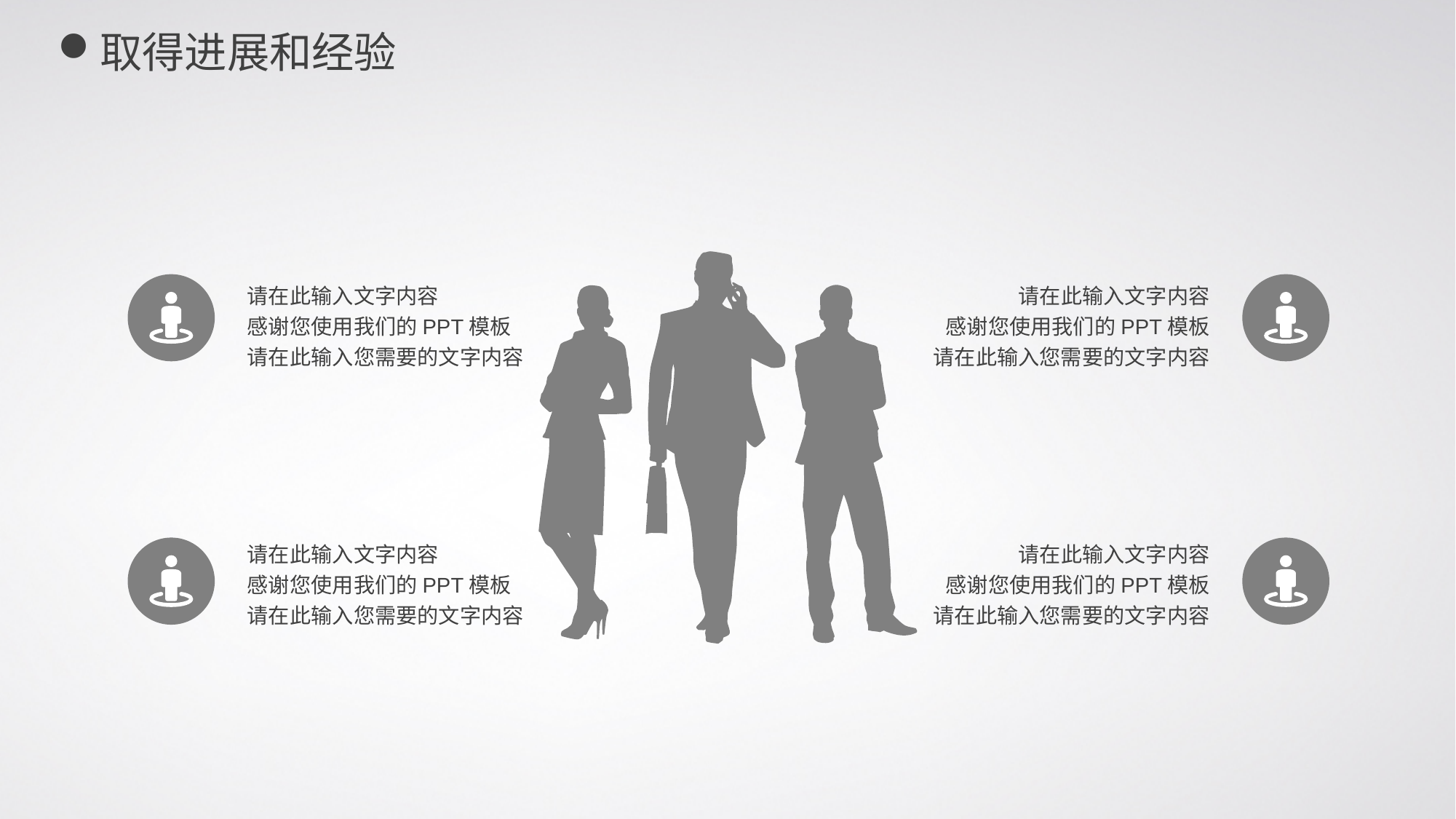

取得进展和经验

请在此输入文字内容
感谢您使用我们的PPT模板
请在此输入您需要的文字内容
请在此输入文字内容
感谢您使用我们的PPT模板
请在此输入您需要的文字内容

请在此输入文字内容
感谢您使用我们的PPT模板
请在此输入您需要的文字内容
请在此输入文字内容
感谢您使用我们的PPT模板
请在此输入您需要的文字内容